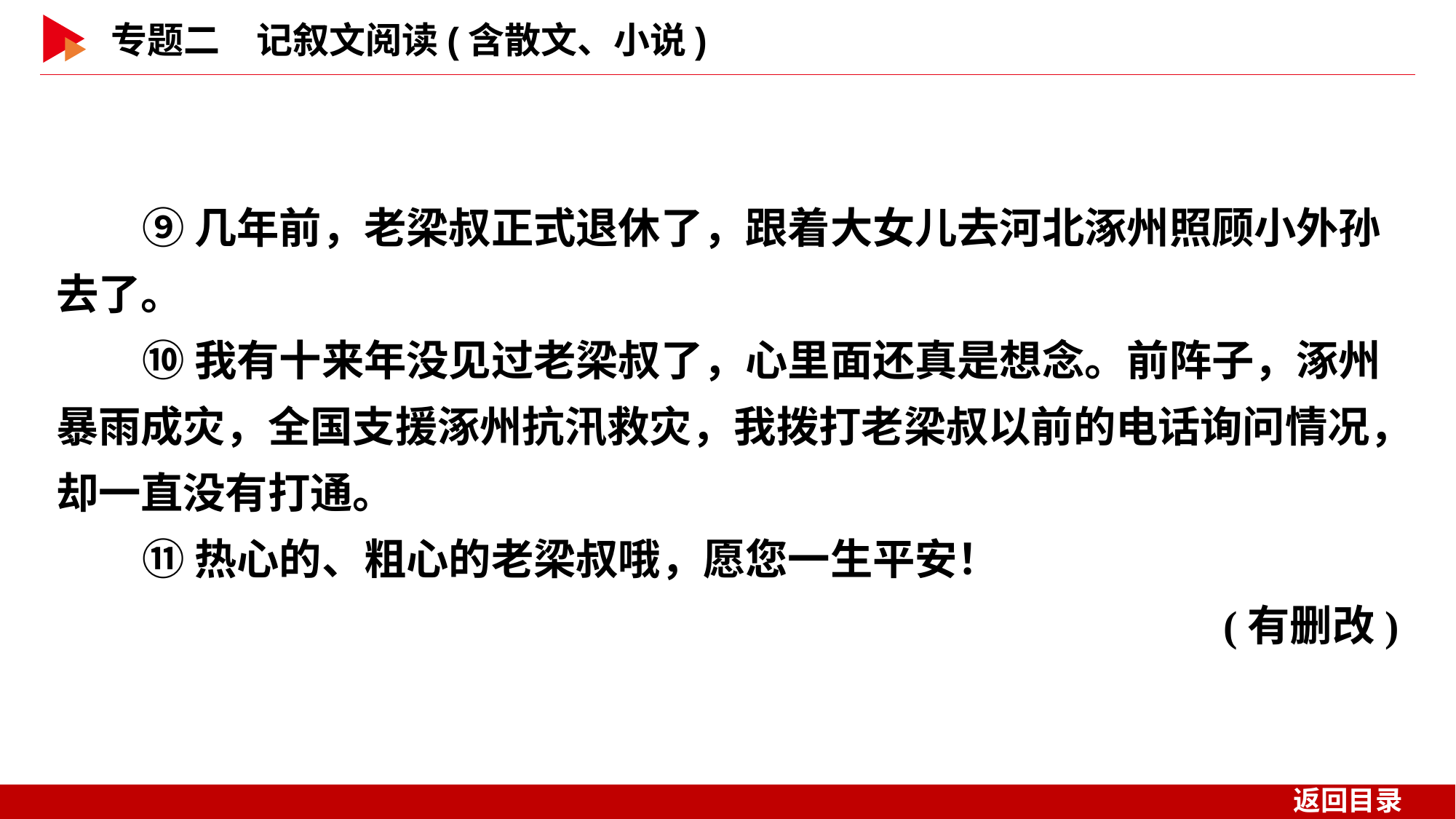

⑨几年前，老梁叔正式退休了，跟着大女儿去河北涿州照顾小外孙去了。
⑩我有十来年没见过老梁叔了，心里面还真是想念。前阵子，涿州暴雨成灾，全国支援涿州抗汛救灾，我拨打老梁叔以前的电话询问情况，却一直没有打通。
⑪热心的、粗心的老梁叔哦，愿您一生平安！
(有删改)